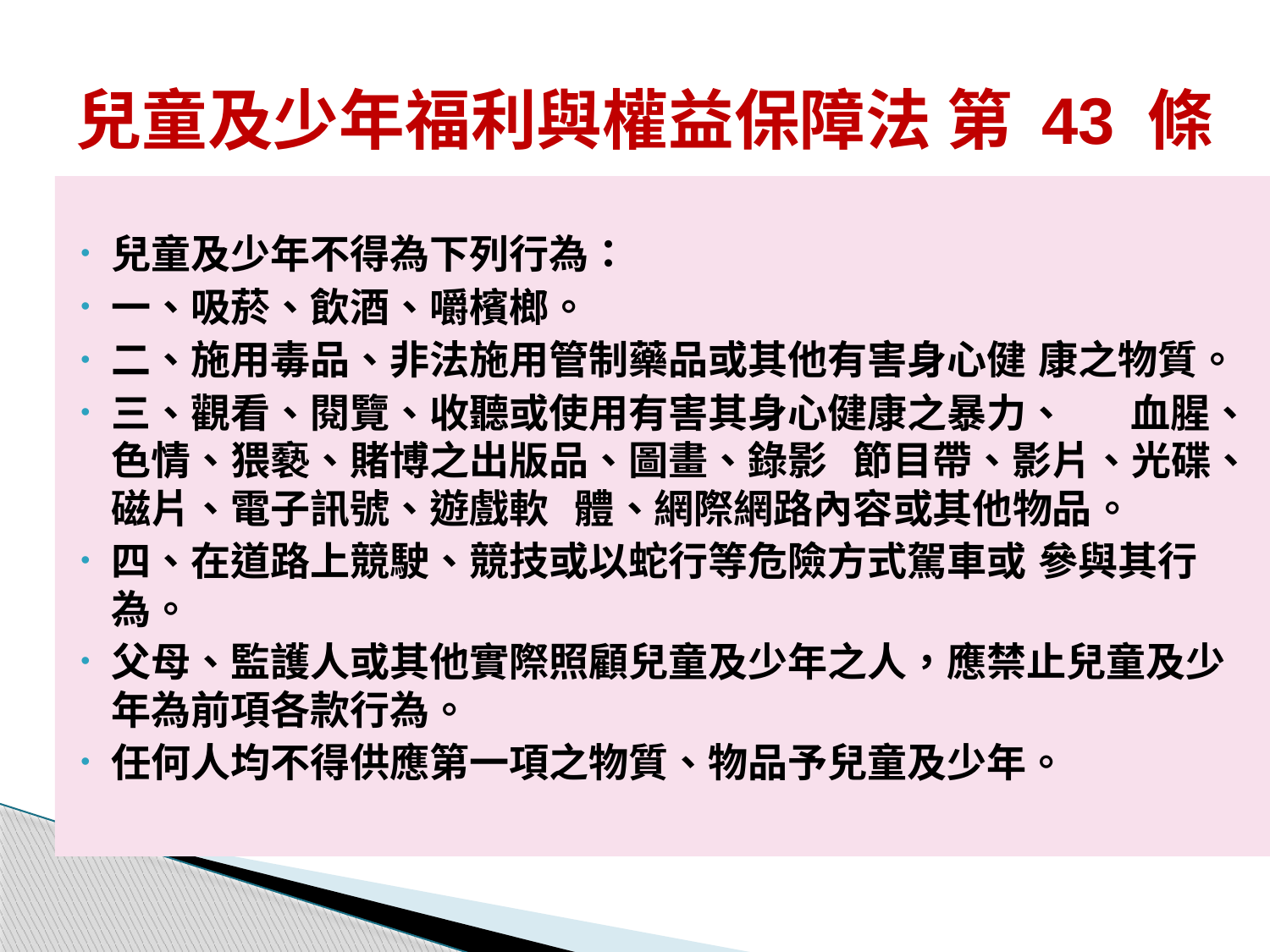

# 兒童及少年福利與權益保障法 第 43 條

兒童及少年不得為下列行為：
一、吸菸、飲酒、嚼檳榔。
二、施用毒品、非法施用管制藥品或其他有害身心健	康之物質。
三、觀看、閱覽、收聽或使用有害其身心健康之暴力、	血腥、色情、猥褻、賭博之出版品、圖畫、錄影	節目帶、影片、光碟、磁片、電子訊號、遊戲軟	體、網際網路內容或其他物品。
四、在道路上競駛、競技或以蛇行等危險方式駕車或	參與其行為。
父母、監護人或其他實際照顧兒童及少年之人，應禁止兒童及少年為前項各款行為。
任何人均不得供應第一項之物質、物品予兒童及少年。